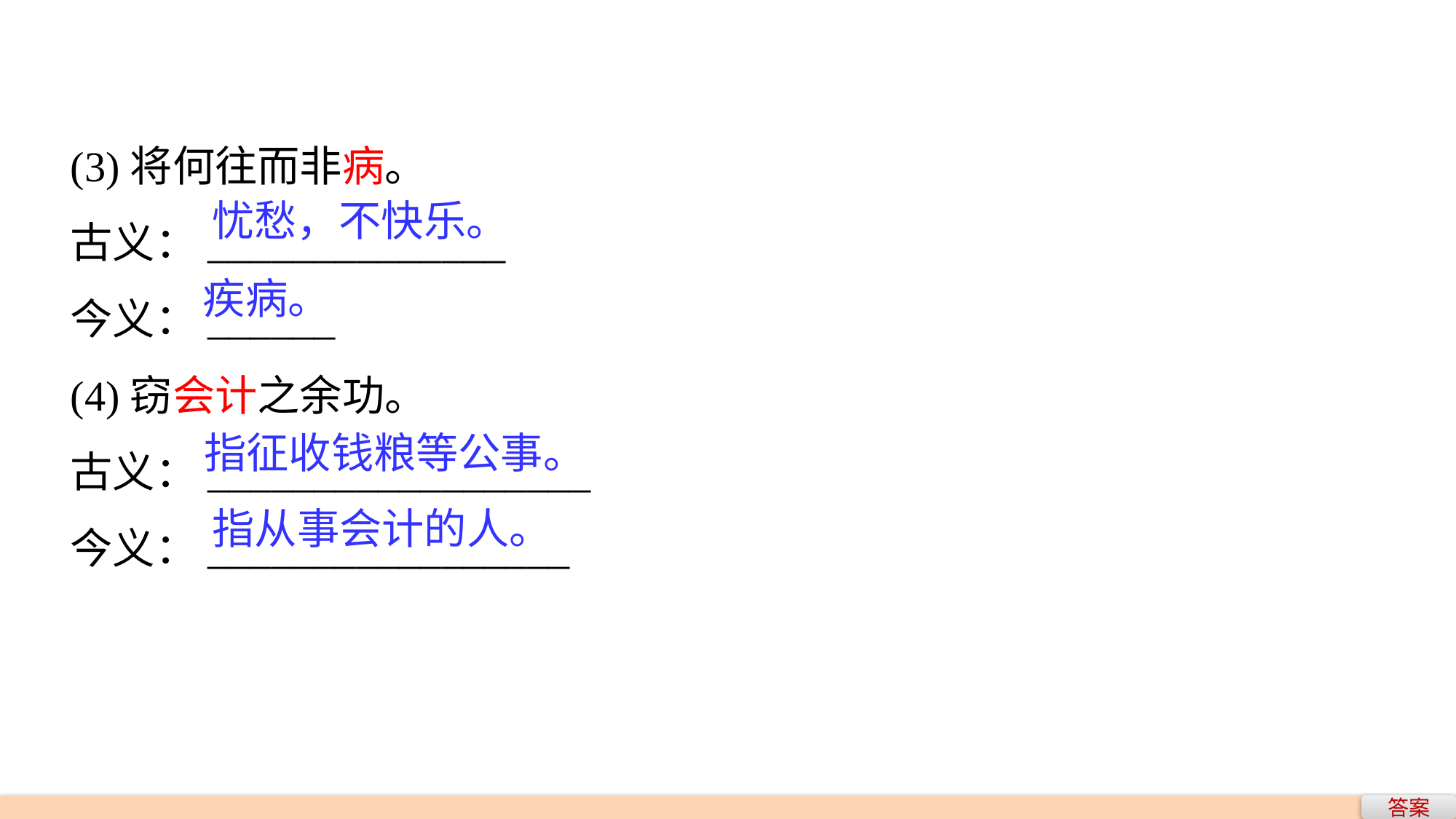

(3)将何往而非病。
古义：______________
今义：______
(4)窃会计之余功。
古义：__________________
今义：_________________
忧愁，不快乐。
疾病。
指征收钱粮等公事。
指从事会计的人。
答案